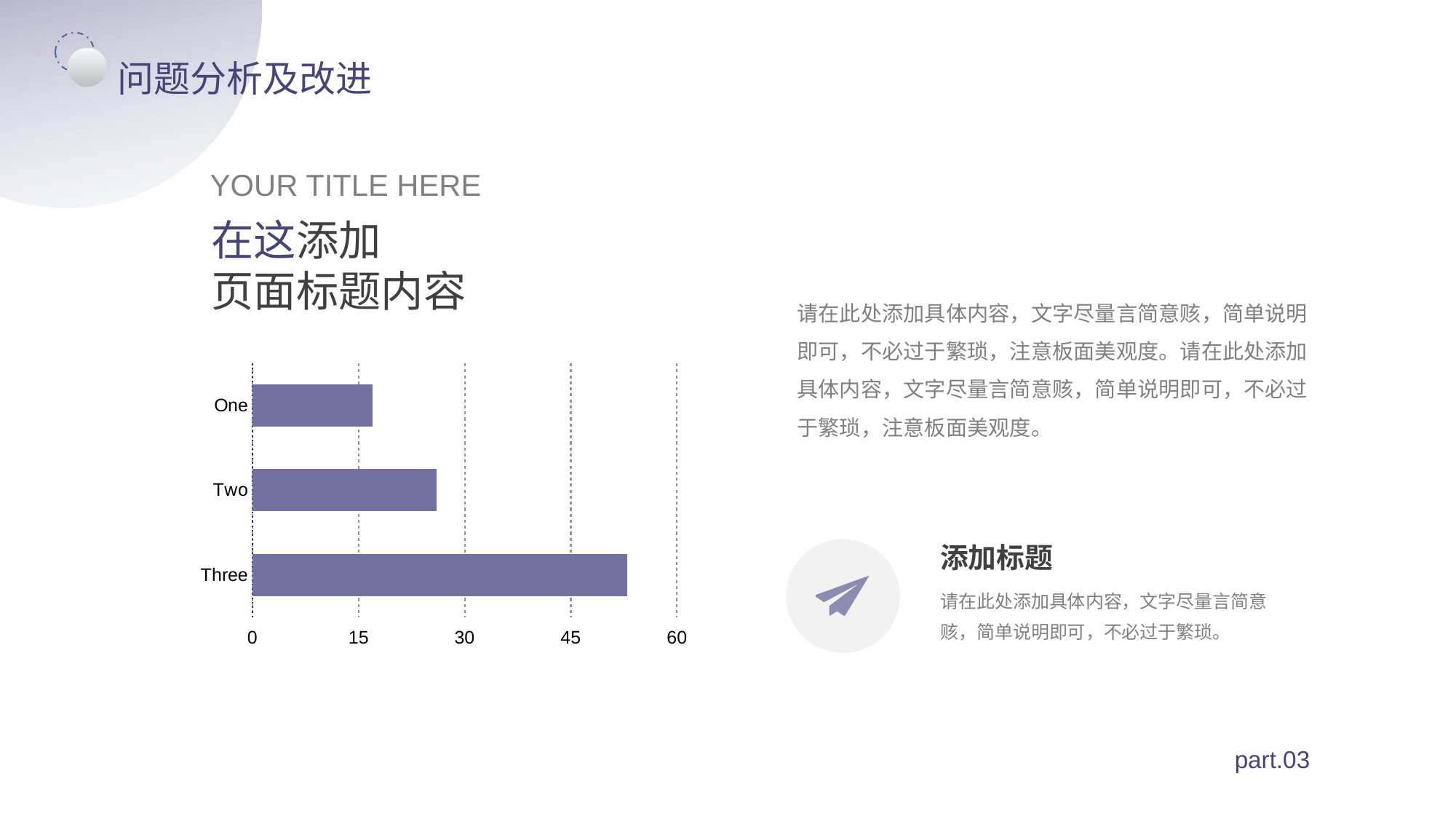

问题分析及改进

YOUR TITLE HERE
在这添加
页面标题内容
请在此处添加具体内容，文字尽量言简意赅，简单说明即可，不必过于繁琐，注意板面美观度。请在此处添加具体内容，文字尽量言简意赅，简单说明即可，不必过于繁琐，注意板面美观度。

### Chart

| Category | Onre |
|---|---|
| One | 17.0 |
| Two | 26.0 |
| Three | 53.0 |
添加标题

请在此处添加具体内容，文字尽量言简意赅，简单说明即可，不必过于繁琐。
part.03